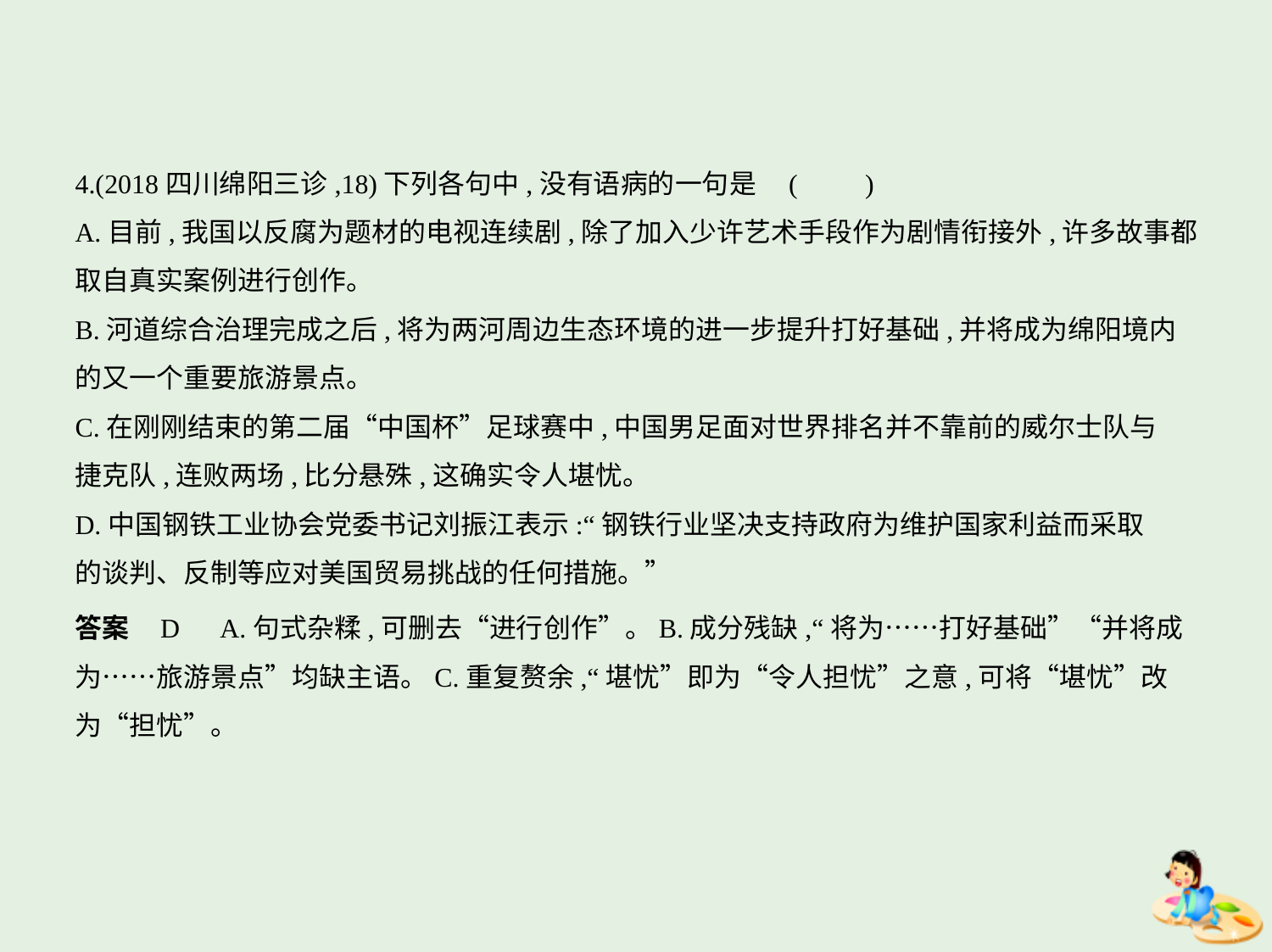

4.(2018四川绵阳三诊,18)下列各句中,没有语病的一句是 (　　)
A.目前,我国以反腐为题材的电视连续剧,除了加入少许艺术手段作为剧情衔接外,许多故事都
取自真实案例进行创作。
B.河道综合治理完成之后,将为两河周边生态环境的进一步提升打好基础,并将成为绵阳境内
的又一个重要旅游景点。
C.在刚刚结束的第二届“中国杯”足球赛中,中国男足面对世界排名并不靠前的威尔士队与
捷克队,连败两场,比分悬殊,这确实令人堪忧。
D.中国钢铁工业协会党委书记刘振江表示:“钢铁行业坚决支持政府为维护国家利益而采取
的谈判、反制等应对美国贸易挑战的任何措施。”
答案    D　A.句式杂糅,可删去“进行创作”。B.成分残缺,“将为……打好基础”“并将成
为……旅游景点”均缺主语。C.重复赘余,“堪忧”即为“令人担忧”之意,可将“堪忧”改
为“担忧”。